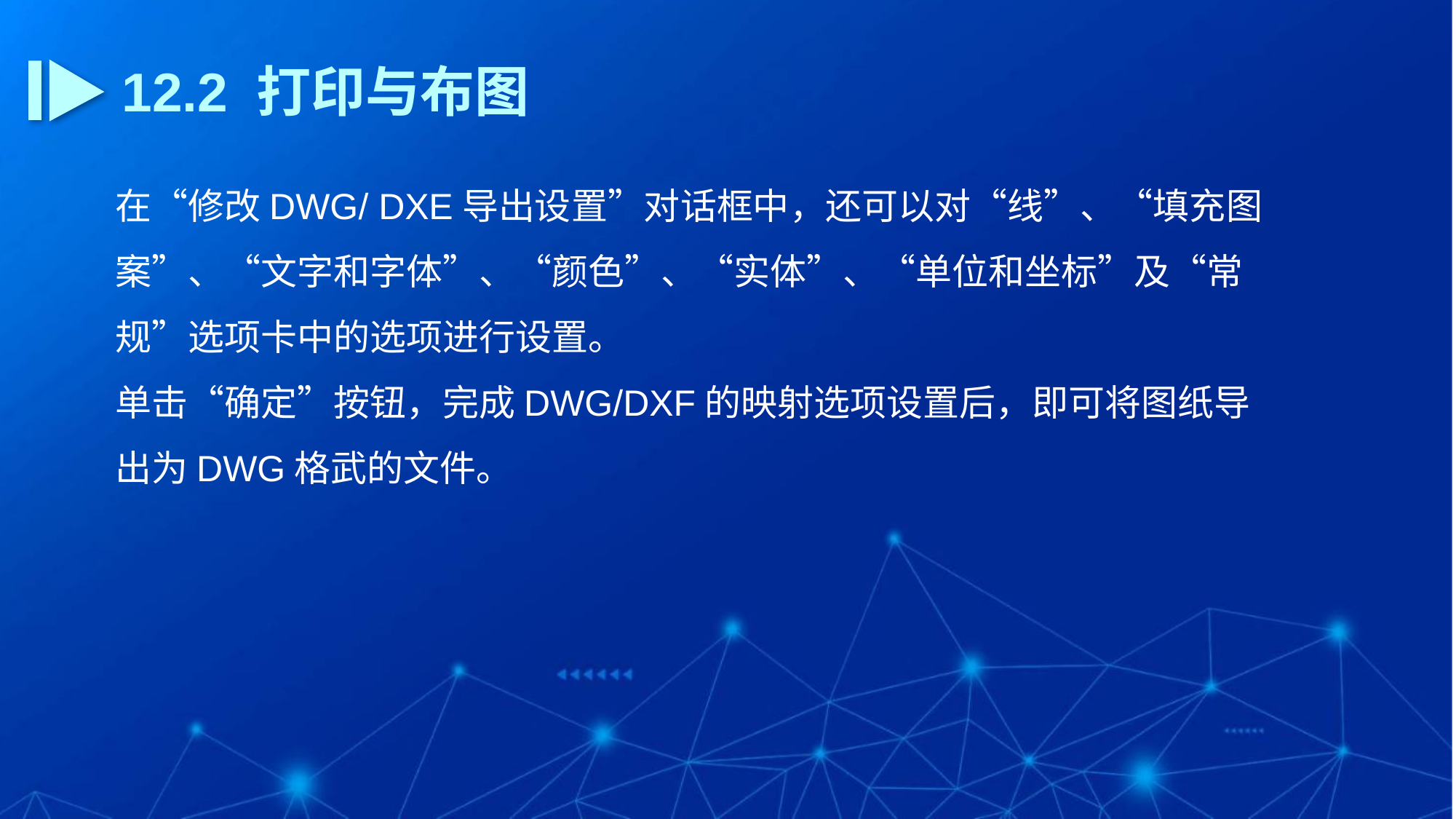

12.2 打印与布图

在“修改DWG/ DXE导出设置”对话框中，还可以对“线”、“填充图案”、“文字和字体”、“颜色”、“实体”、“单位和坐标”及“常规”选项卡中的选项进行设置。
单击“确定”按钮，完成DWG/DXF的映射选项设置后，即可将图纸导出为DWG格武的文件。